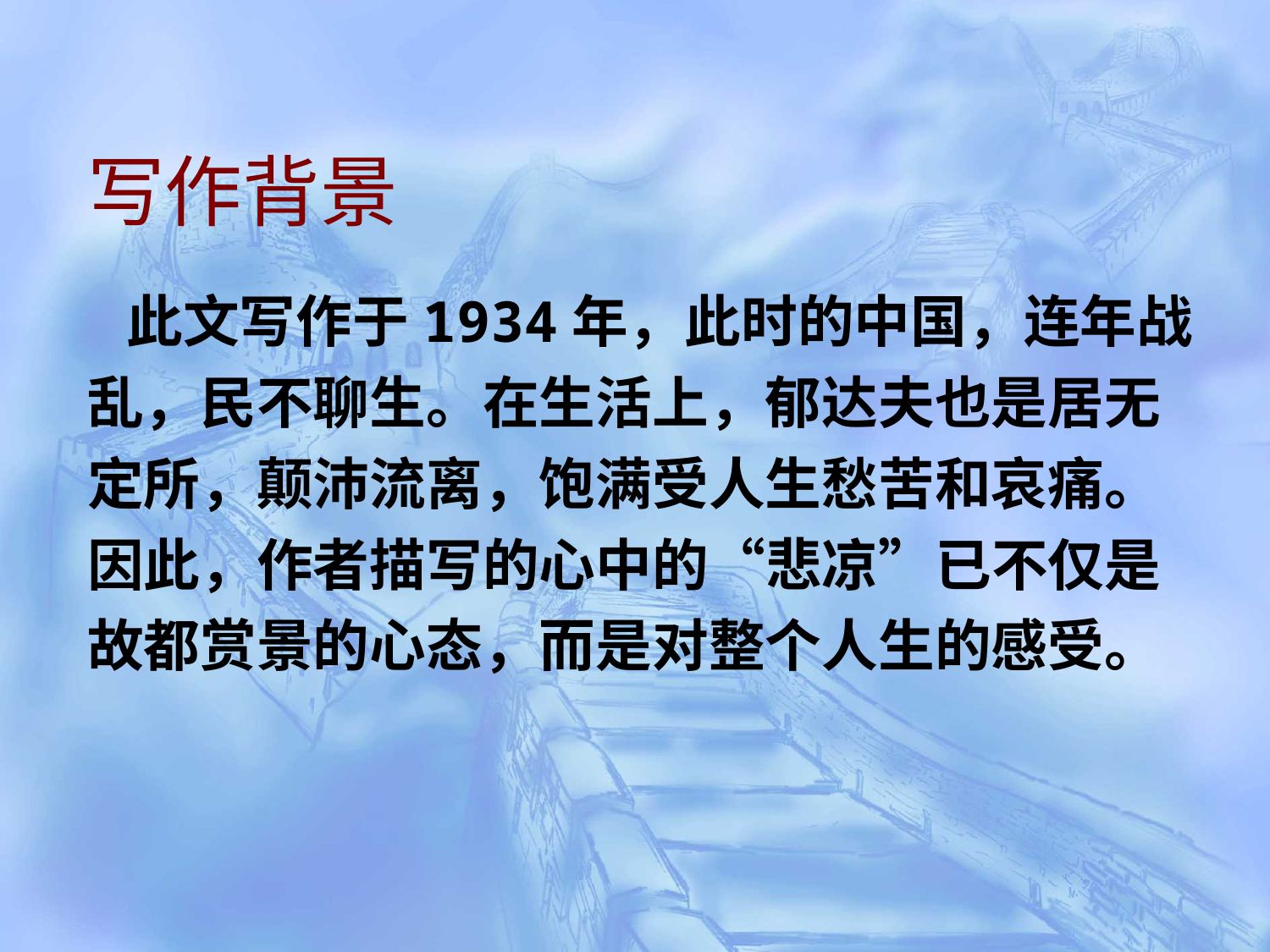

写作背景
  此文写作于1934年，此时的中国，连年战乱，民不聊生。在生活上，郁达夫也是居无定所，颠沛流离，饱满受人生愁苦和哀痛。因此，作者描写的心中的“悲凉”已不仅是故都赏景的心态，而是对整个人生的感受。